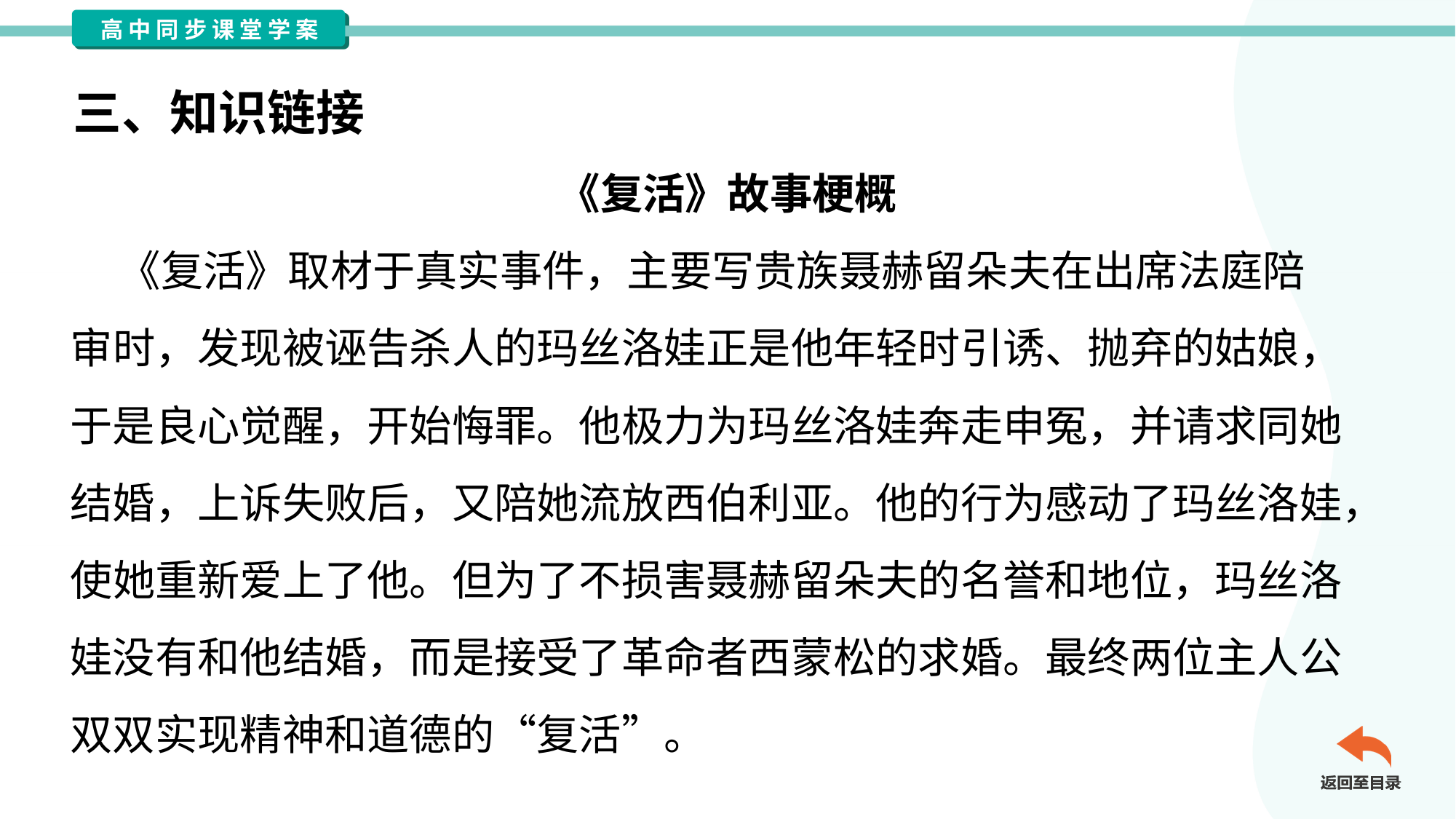

三、知识链接
《复活》故事梗概
    《复活》取材于真实事件，主要写贵族聂赫留朵夫在出席法庭陪
审时，发现被诬告杀人的玛丝洛娃正是他年轻时引诱、抛弃的姑娘，
于是良心觉醒，开始悔罪。他极力为玛丝洛娃奔走申冤，并请求同她
结婚，上诉失败后，又陪她流放西伯利亚。他的行为感动了玛丝洛娃，
使她重新爱上了他。但为了不损害聂赫留朵夫的名誉和地位，玛丝洛
娃没有和他结婚，而是接受了革命者西蒙松的求婚。最终两位主人公
双双实现精神和道德的“复活”。